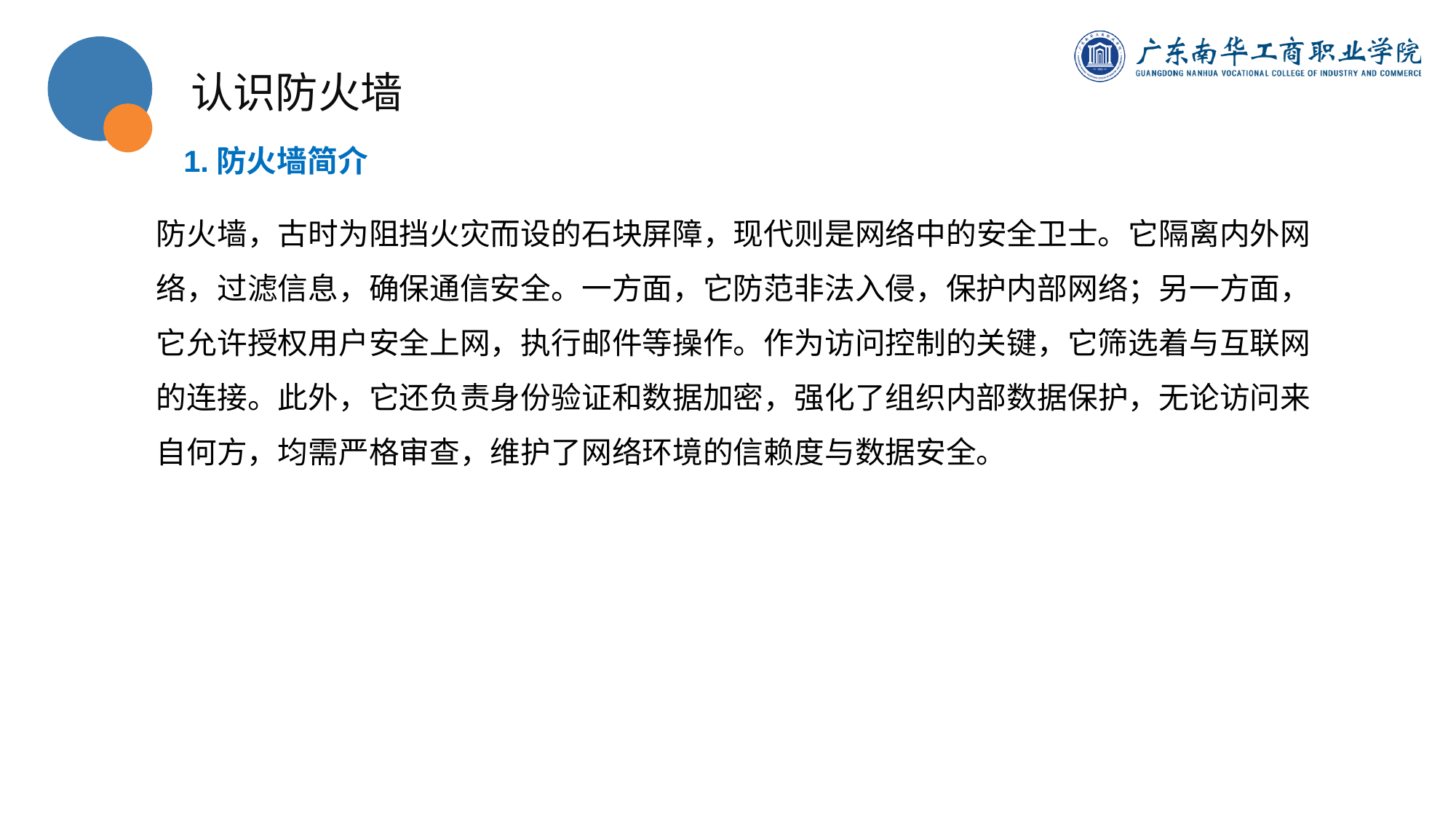

认识防火墙

1.防火墙简介
防火墙，古时为阻挡火灾而设的石块屏障，现代则是网络中的安全卫士。它隔离内外网络，过滤信息，确保通信安全。一方面，它防范非法入侵，保护内部网络；另一方面，它允许授权用户安全上网，执行邮件等操作。作为访问控制的关键，它筛选着与互联网的连接。此外，它还负责身份验证和数据加密，强化了组织内部数据保护，无论访问来自何方，均需严格审查，维护了网络环境的信赖度与数据安全。